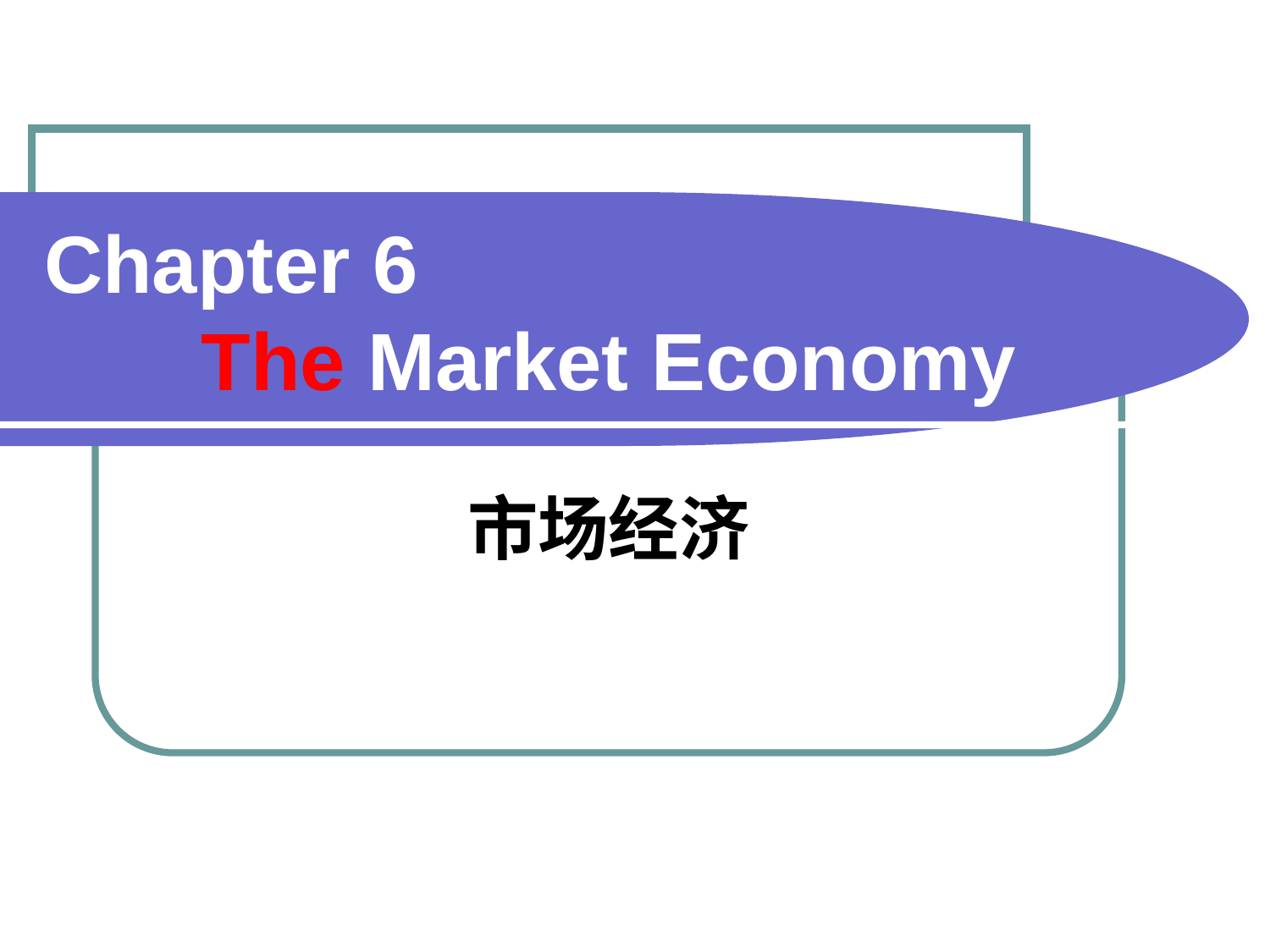

# Chapter 6 The Market Economy
市场经济